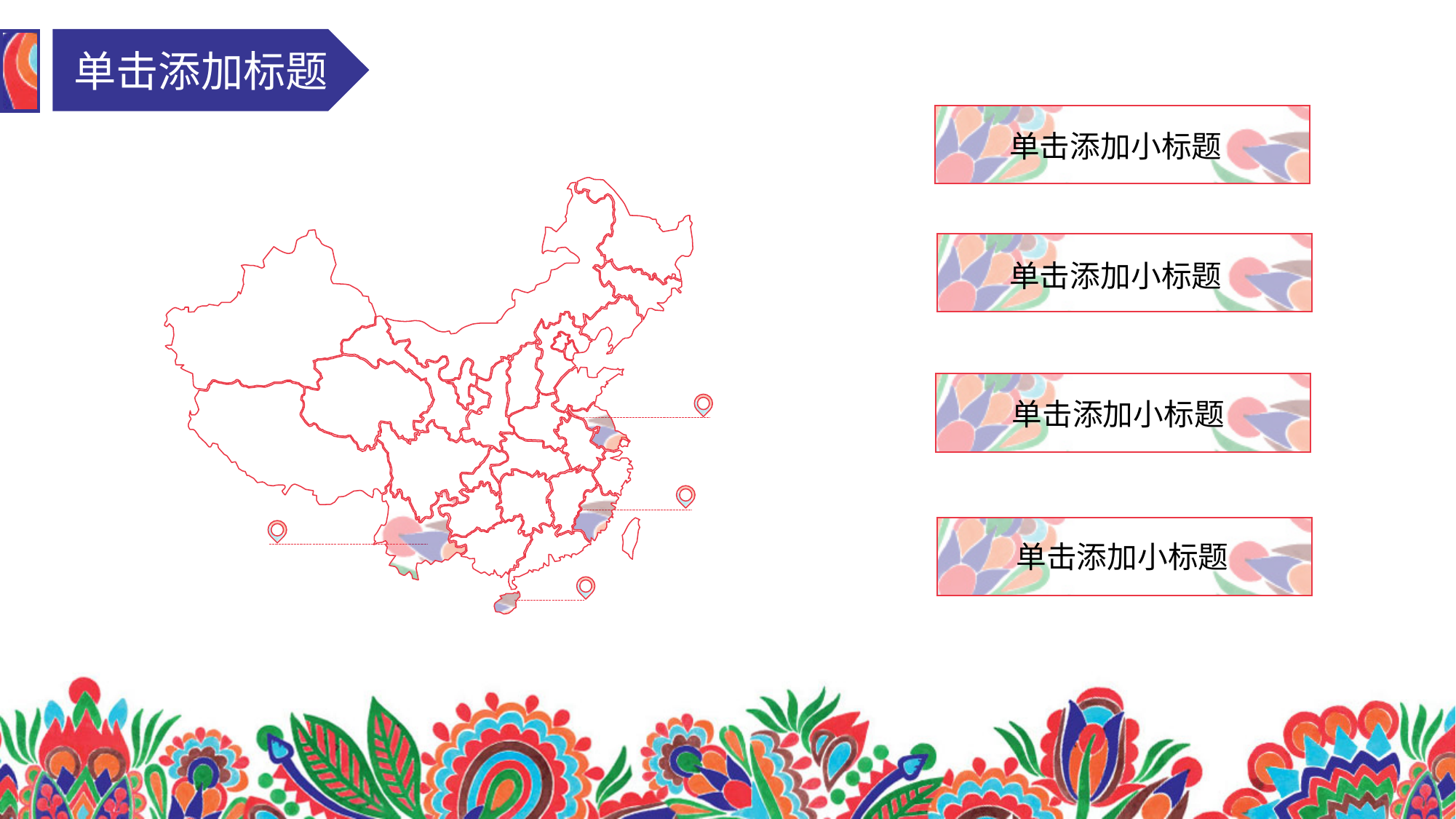

单击添加标题

单击添加小标题

单击添加小标题

单击添加小标题

单击添加小标题